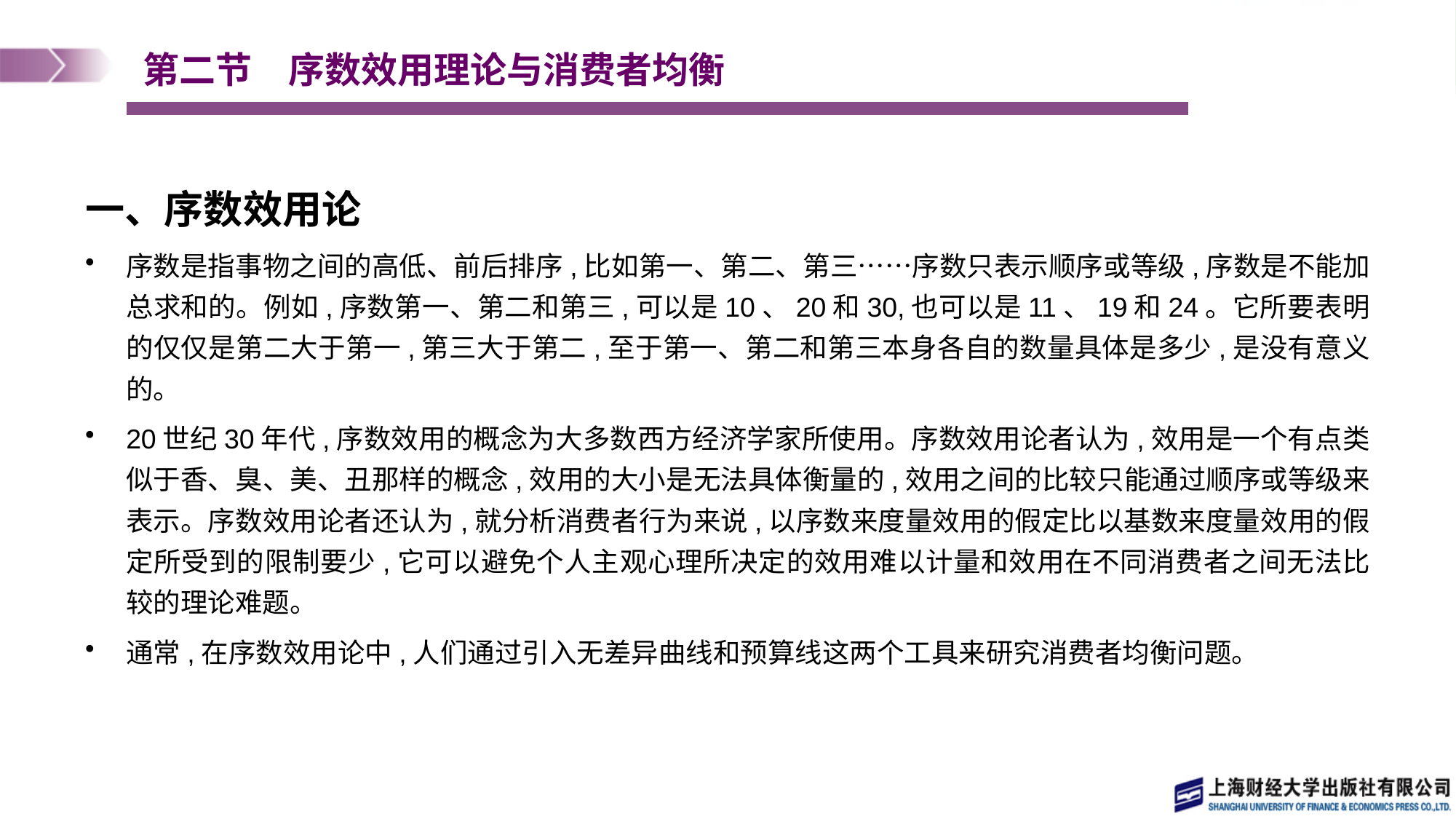

# 第二节　序数效用理论与消费者均衡
一、序数效用论
序数是指事物之间的高低、前后排序,比如第一、第二、第三……序数只表示顺序或等级,序数是不能加总求和的。例如,序数第一、第二和第三,可以是10、20和30,也可以是11、19和24。它所要表明的仅仅是第二大于第一,第三大于第二,至于第一、第二和第三本身各自的数量具体是多少,是没有意义的。
20世纪30年代,序数效用的概念为大多数西方经济学家所使用。序数效用论者认为,效用是一个有点类似于香、臭、美、丑那样的概念,效用的大小是无法具体衡量的,效用之间的比较只能通过顺序或等级来表示。序数效用论者还认为,就分析消费者行为来说,以序数来度量效用的假定比以基数来度量效用的假定所受到的限制要少,它可以避免个人主观心理所决定的效用难以计量和效用在不同消费者之间无法比较的理论难题。
通常,在序数效用论中,人们通过引入无差异曲线和预算线这两个工具来研究消费者均衡问题。